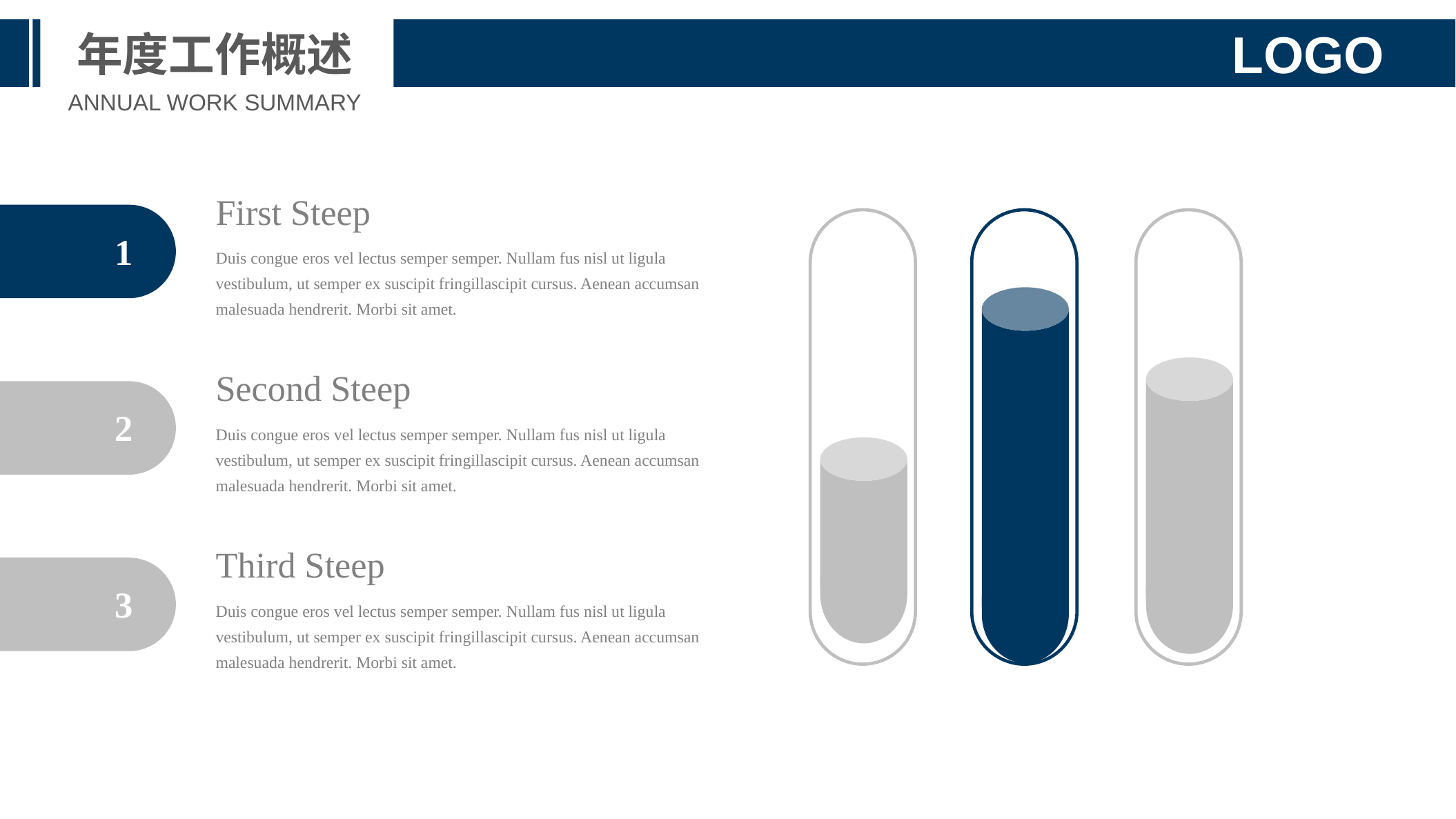

年度工作概述
LOGO
ANNUAL WORK SUMMARY
First Steep

1
Duis congue eros vel lectus semper semper. Nullam fus nisl ut ligula vestibulum, ut semper ex suscipit fringillascipit cursus. Aenean accumsan malesuada hendrerit. Morbi sit amet.

Second Steep
2
Duis congue eros vel lectus semper semper. Nullam fus nisl ut ligula vestibulum, ut semper ex suscipit fringillascipit cursus. Aenean accumsan malesuada hendrerit. Morbi sit amet.

Third Steep
3
Duis congue eros vel lectus semper semper. Nullam fus nisl ut ligula vestibulum, ut semper ex suscipit fringillascipit cursus. Aenean accumsan malesuada hendrerit. Morbi sit amet.